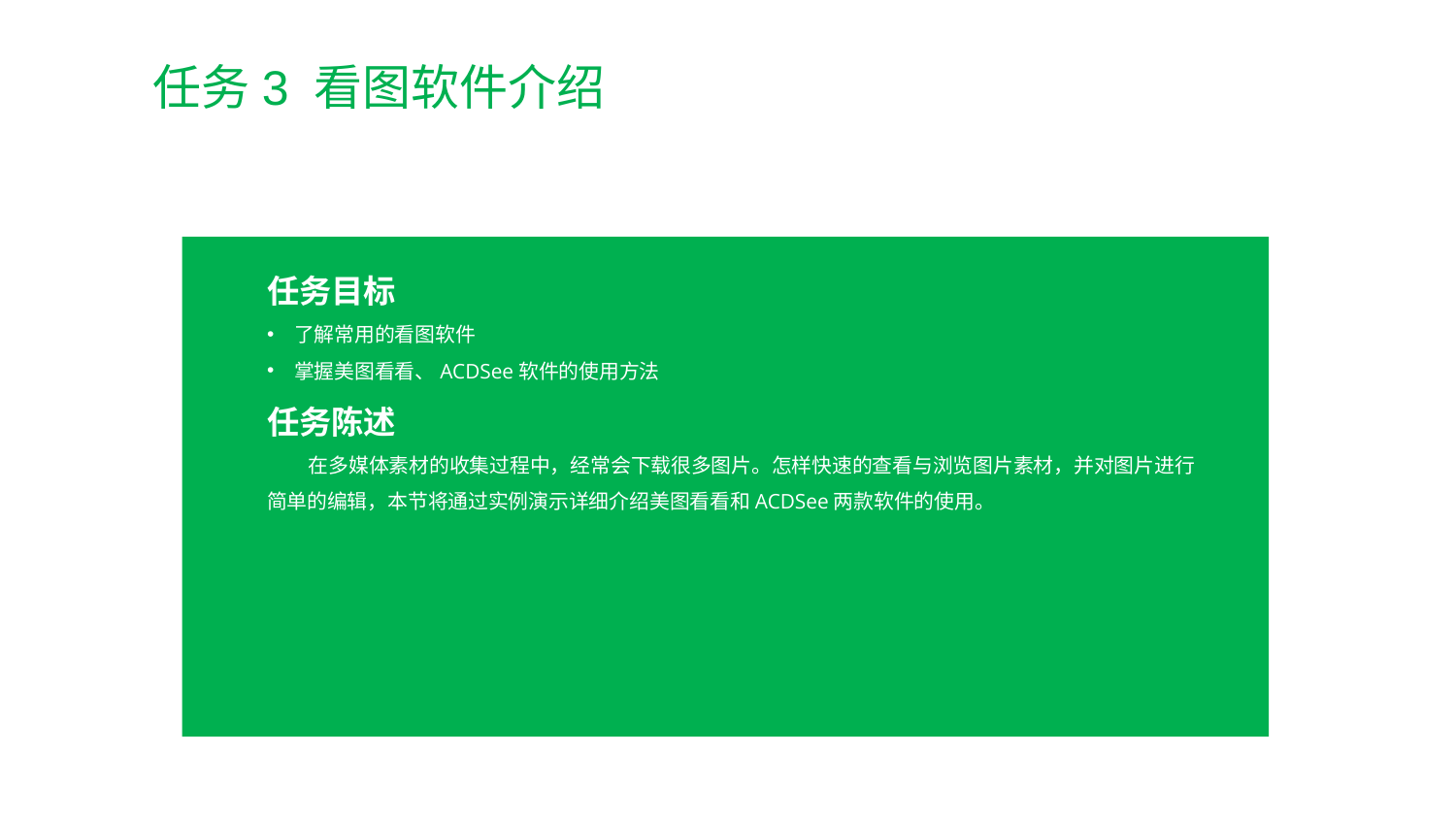

任务3 看图软件介绍

任务目标
了解常用的看图软件
掌握美图看看、ACDSee软件的使用方法
任务陈述
        在多媒体素材的收集过程中，经常会下载很多图片。怎样快速的查看与浏览图片素材，并对图片进行简单的编辑，本节将通过实例演示详细介绍美图看看和ACDSee两款软件的使用。